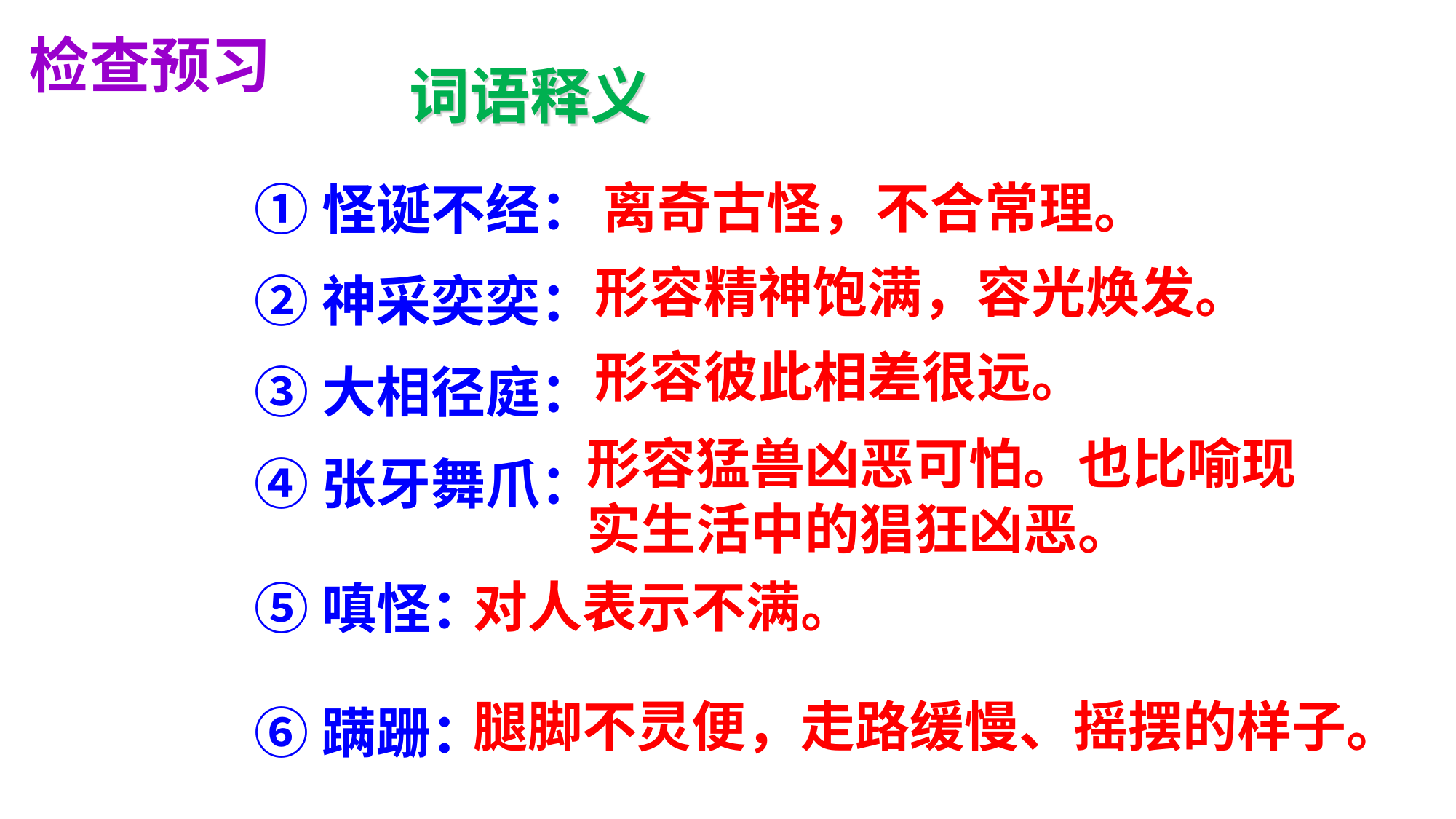

检查预习
词语释义
①怪诞不经：
②神采奕奕：
③大相径庭：
④张牙舞爪：
⑤嗔怪：
⑥蹒跚：
离奇古怪，不合常理。
形容精神饱满，容光焕发。
形容彼此相差很远。
形容猛兽凶恶可怕。也比喻现实生活中的猖狂凶恶。
对人表示不满。
腿脚不灵便，走路缓慢、摇摆的样子。